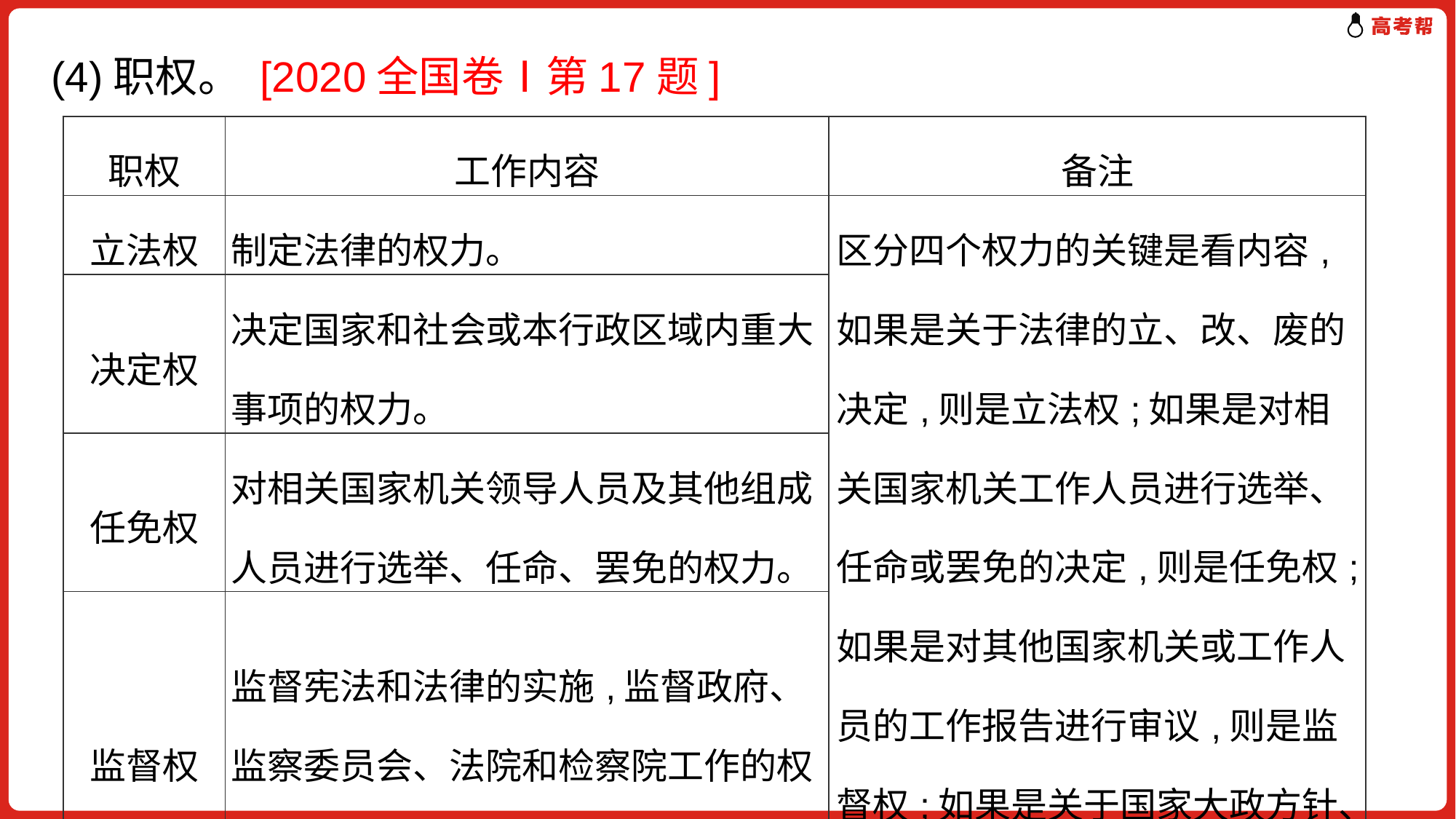

# (4)职权。 [2020全国卷Ⅰ第17题]
| 职权 | 工作内容 | 备注 |
| --- | --- | --- |
| 立法权 | 制定法律的权力。 | 区分四个权力的关键是看内容,如果是关于法律的立、改、废的决定,则是立法权;如果是对相关国家机关工作人员进行选举、任命或罢免的决定,则是任免权;如果是对其他国家机关或工作人员的工作报告进行审议,则是监督权;如果是关于国家大政方针、规划的通过,则是决定权。 |
| 决定权 | 决定国家和社会或本行政区域内重大事项的权力。 |  |
| 任免权 | 对相关国家机关领导人员及其他组成人员进行选举、任命、罢免的权力。 |  |
| 监督权 | 监督宪法和法律的实施,监督政府、监察委员会、法院和检察院工作的权力。 |  |